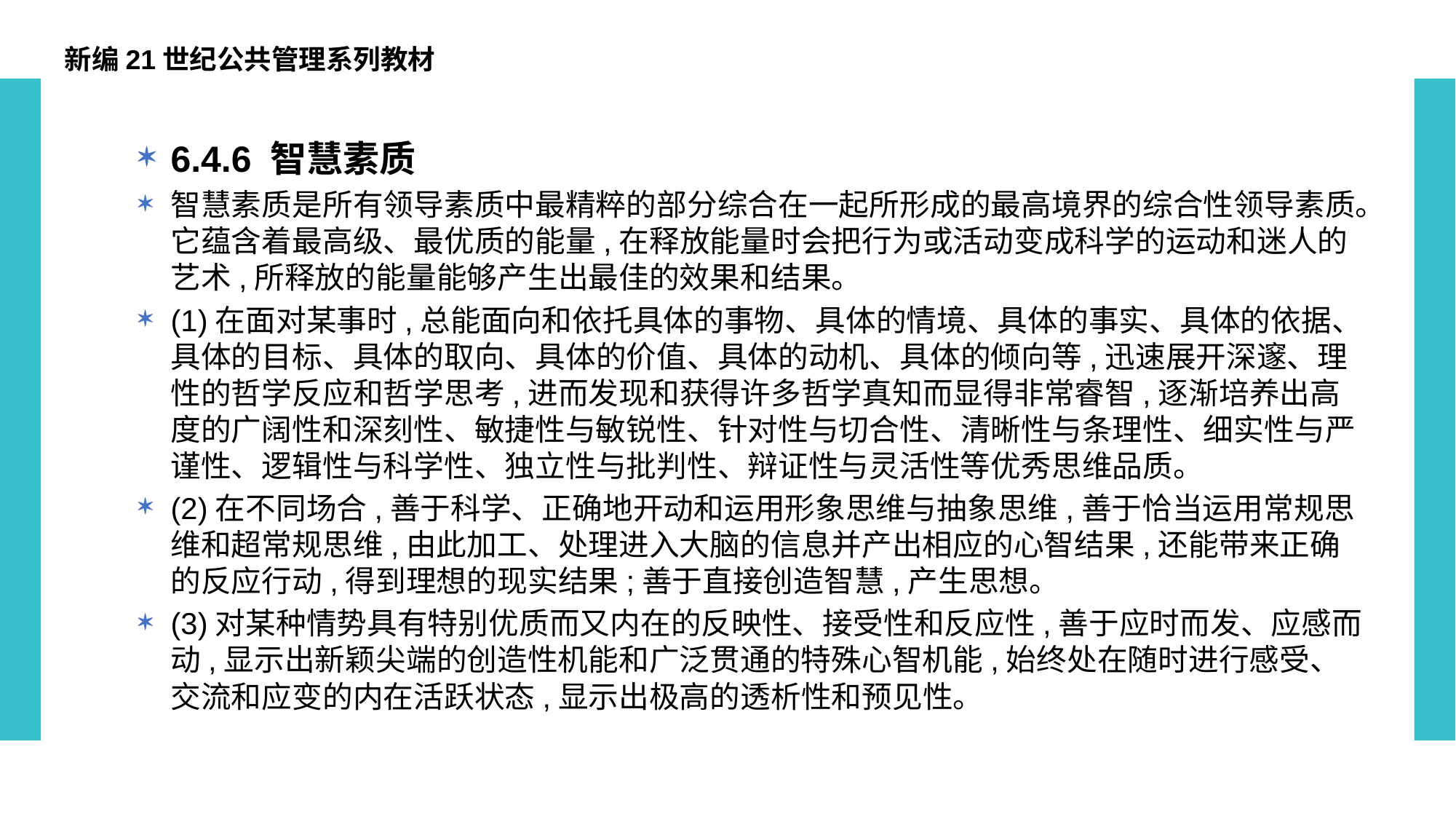

新编21世纪公共管理系列教材
6.4.6 智慧素质
智慧素质是所有领导素质中最精粹的部分综合在一起所形成的最高境界的综合性领导素质。它蕴含着最高级、最优质的能量,在释放能量时会把行为或活动变成科学的运动和迷人的艺术,所释放的能量能够产生出最佳的效果和结果。
(1)在面对某事时,总能面向和依托具体的事物、具体的情境、具体的事实、具体的依据、具体的目标、具体的取向、具体的价值、具体的动机、具体的倾向等,迅速展开深邃、理性的哲学反应和哲学思考,进而发现和获得许多哲学真知而显得非常睿智,逐渐培养出高度的广阔性和深刻性、敏捷性与敏锐性、针对性与切合性、清晰性与条理性、细实性与严谨性、逻辑性与科学性、独立性与批判性、辩证性与灵活性等优秀思维品质。
(2)在不同场合,善于科学、正确地开动和运用形象思维与抽象思维,善于恰当运用常规思维和超常规思维,由此加工、处理进入大脑的信息并产出相应的心智结果,还能带来正确的反应行动,得到理想的现实结果;善于直接创造智慧,产生思想。
(3)对某种情势具有特别优质而又内在的反映性、接受性和反应性,善于应时而发、应感而动,显示出新颖尖端的创造性机能和广泛贯通的特殊心智机能,始终处在随时进行感受、交流和应变的内在活跃状态,显示出极高的透析性和预见性。